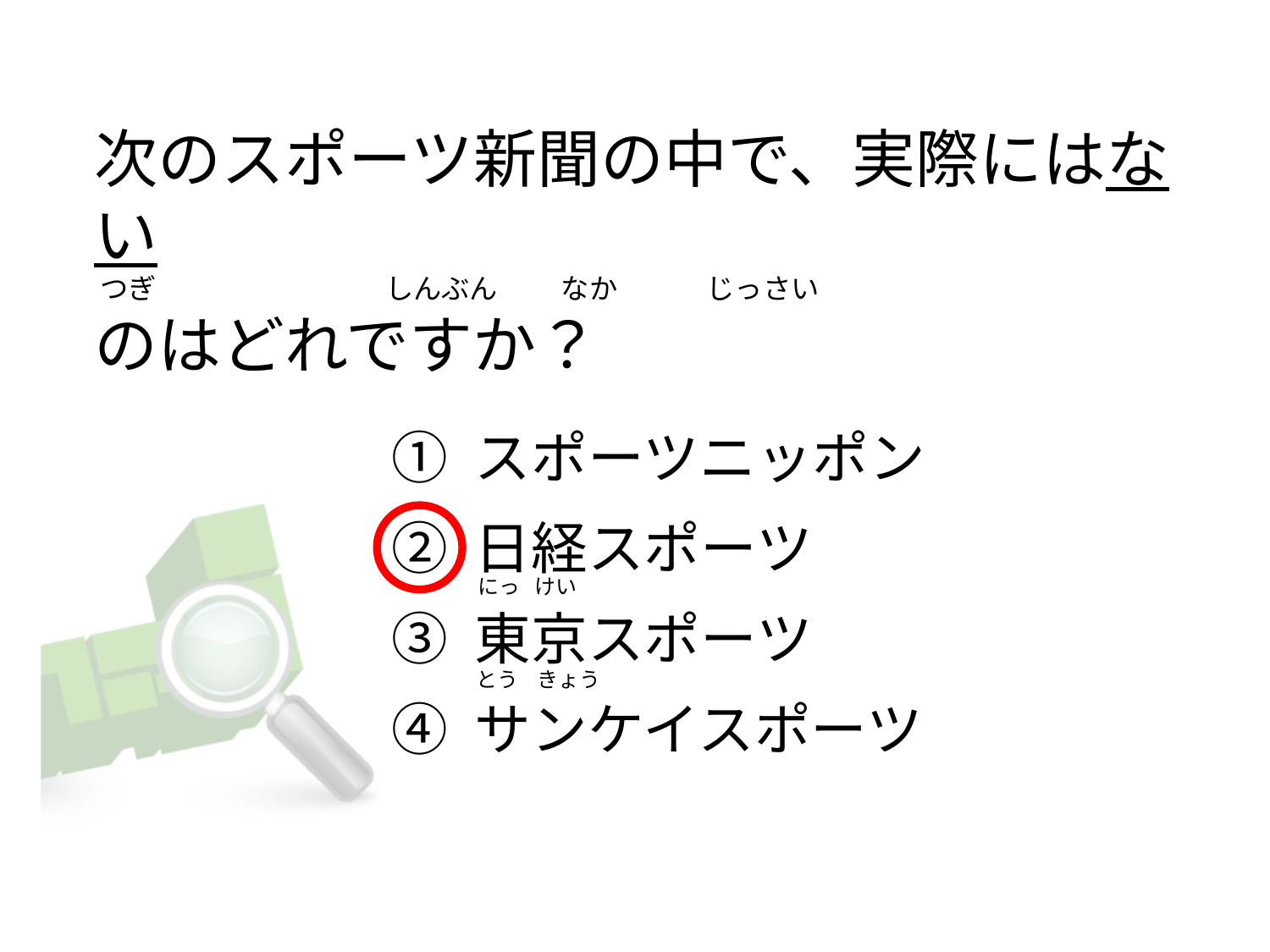

# 次のスポーツ新聞の中で、実際にはない  つぎ                                    しんぶん          なか              じっさい のはどれですか？
① スポーツニッポン
② 日経スポーツ
③ 東京スポーツ
④ サンケイスポーツ

にっ   けい
とう    きょう